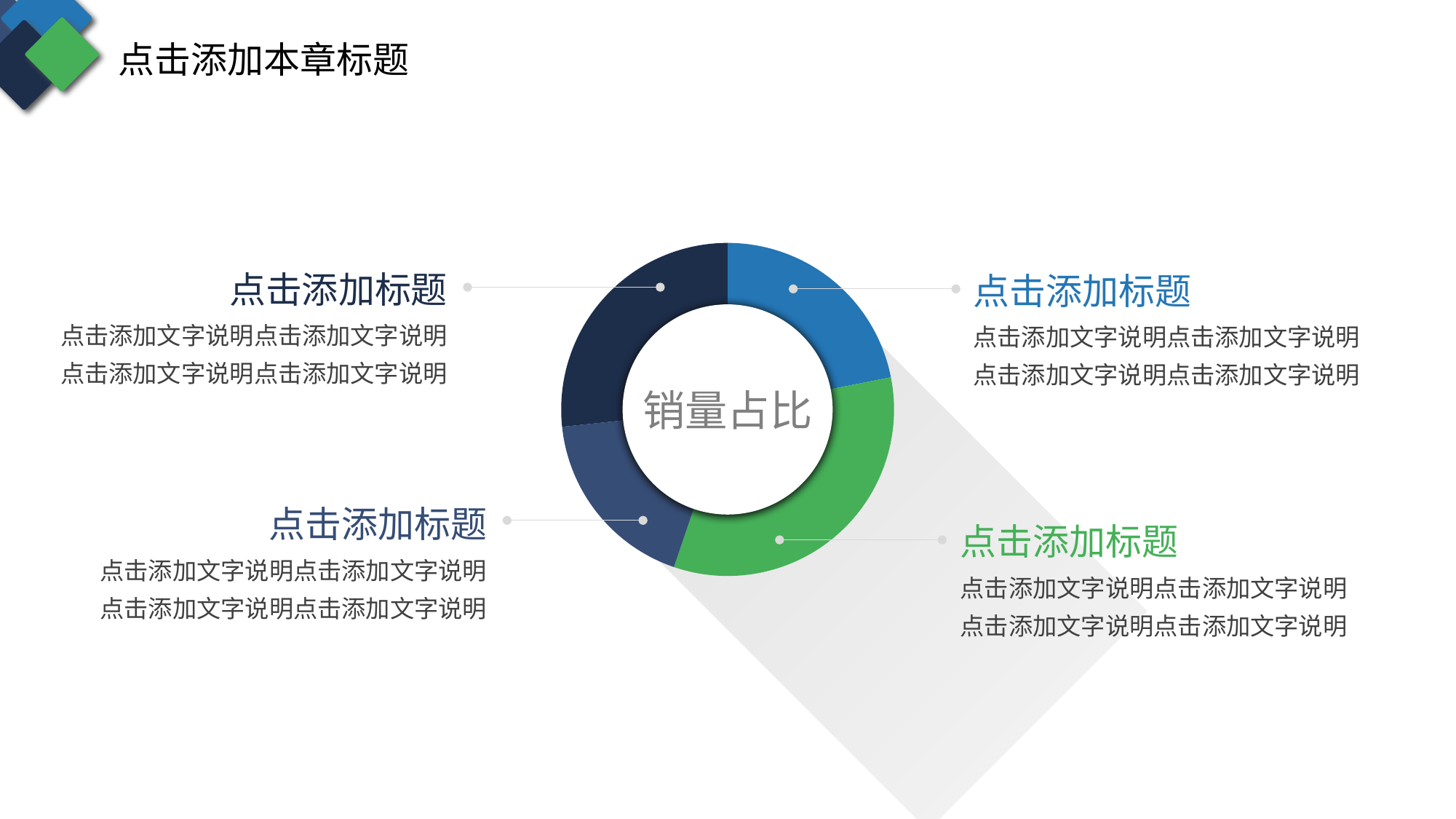

点击添加本章标题

### Chart

| Category | 销售额 |
|---|---|
| 第一季度 | 23.0 |
| 第二季度 | 35.0 |
| 第三季度 | 19.0 |
| 第四季度 | 28.0 |
点击添加标题
点击添加标题

点击添加文字说明点击添加文字说明点击添加文字说明点击添加文字说明
点击添加文字说明点击添加文字说明点击添加文字说明点击添加文字说明

销量占比
点击添加标题
点击添加标题
点击添加文字说明点击添加文字说明点击添加文字说明点击添加文字说明
点击添加文字说明点击添加文字说明点击添加文字说明点击添加文字说明